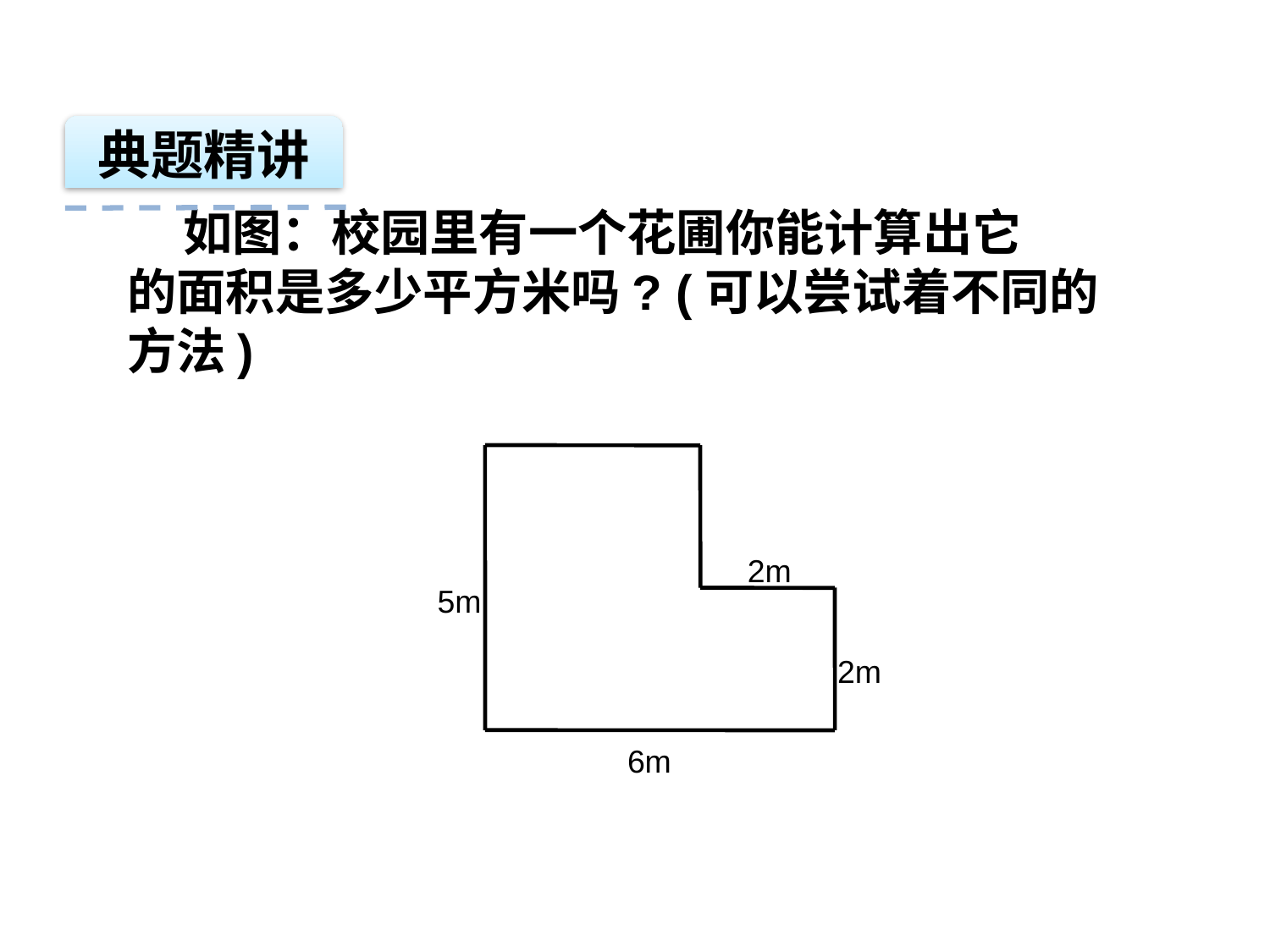

典题精讲
    如图：校园里有一个花圃你能计算出它
的面积是多少平方米吗? (可以尝试着不同的方法)

2m
5m
2m
6m